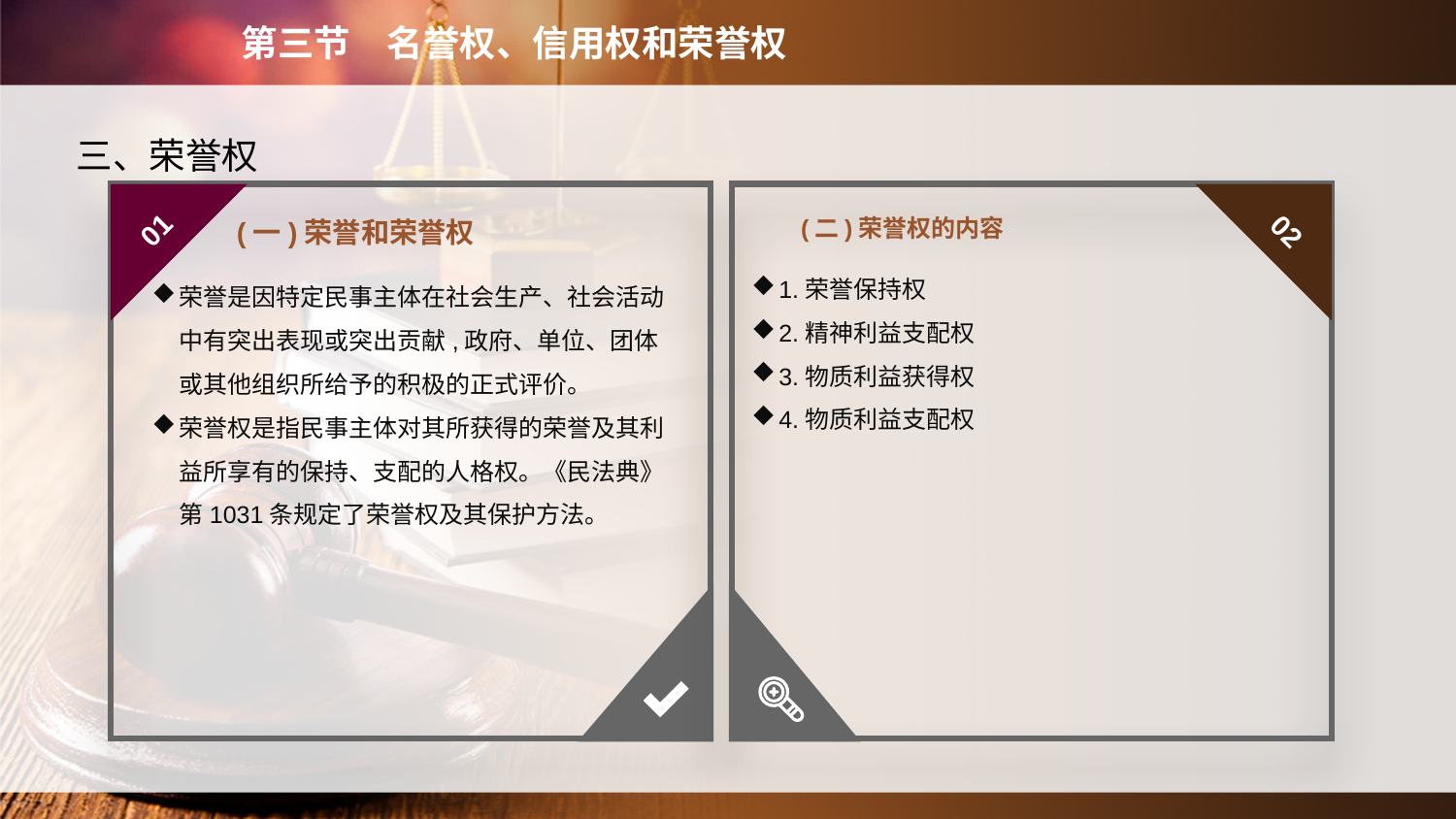

第三节　名誉权、信用权和荣誉权
三、荣誉权

(二)荣誉权的内容
01
02
(一)荣誉和荣誉权
1.荣誉保持权
2.精神利益支配权
3.物质利益获得权
4.物质利益支配权

荣誉是因特定民事主体在社会生产、社会活动中有突出表现或突出贡献,政府、单位、团体或其他组织所给予的积极的正式评价。
荣誉权是指民事主体对其所获得的荣誉及其利益所享有的保持、支配的人格权。《民法典》第1031条规定了荣誉权及其保护方法。